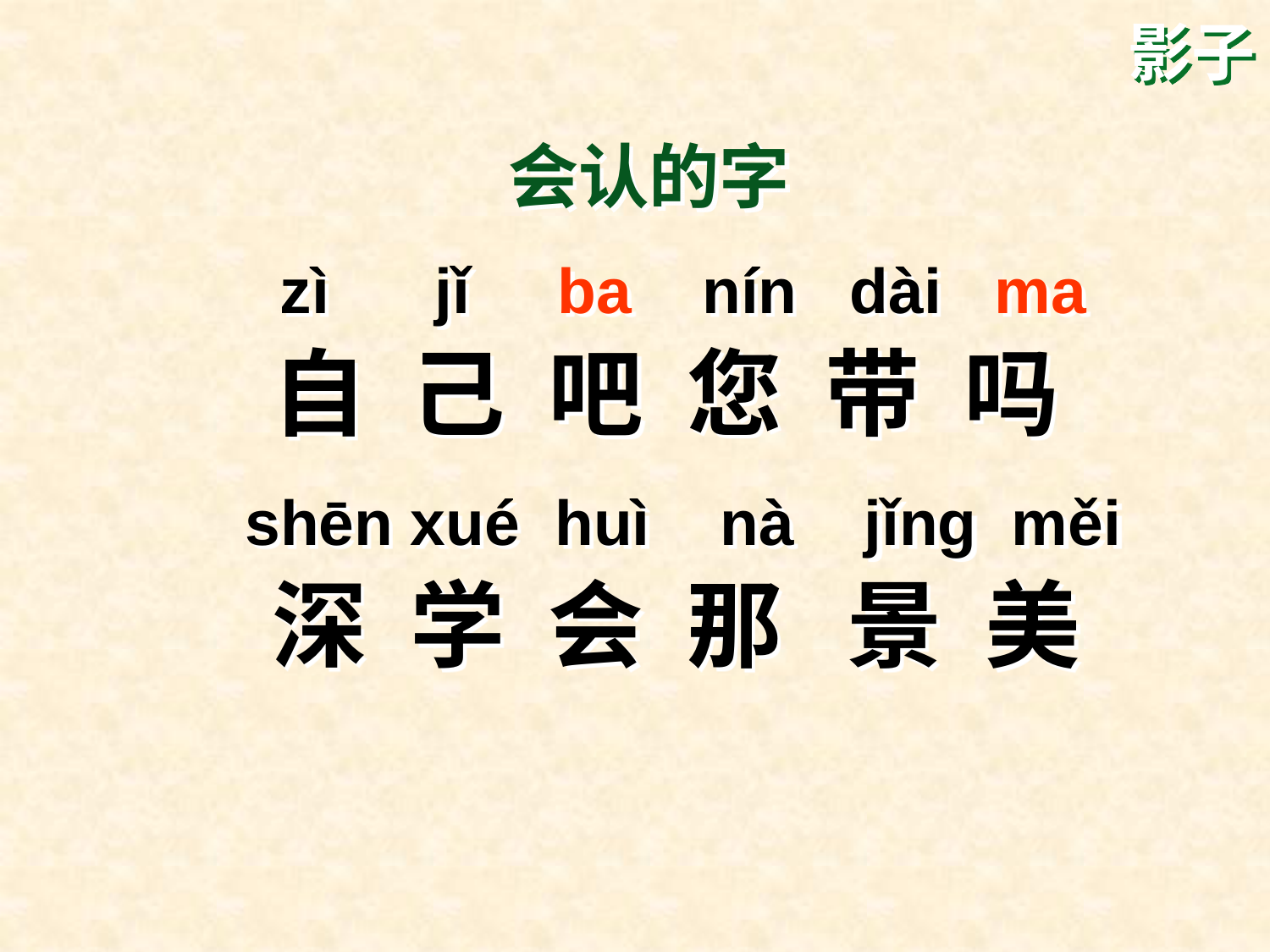

影子
会认的字
   zì      jǐ     ba    nín   dài   ma
 自  己  吧  您  带  吗
 shēn xué  huì    nà    jǐng  měi
 深  学  会  那   景  美